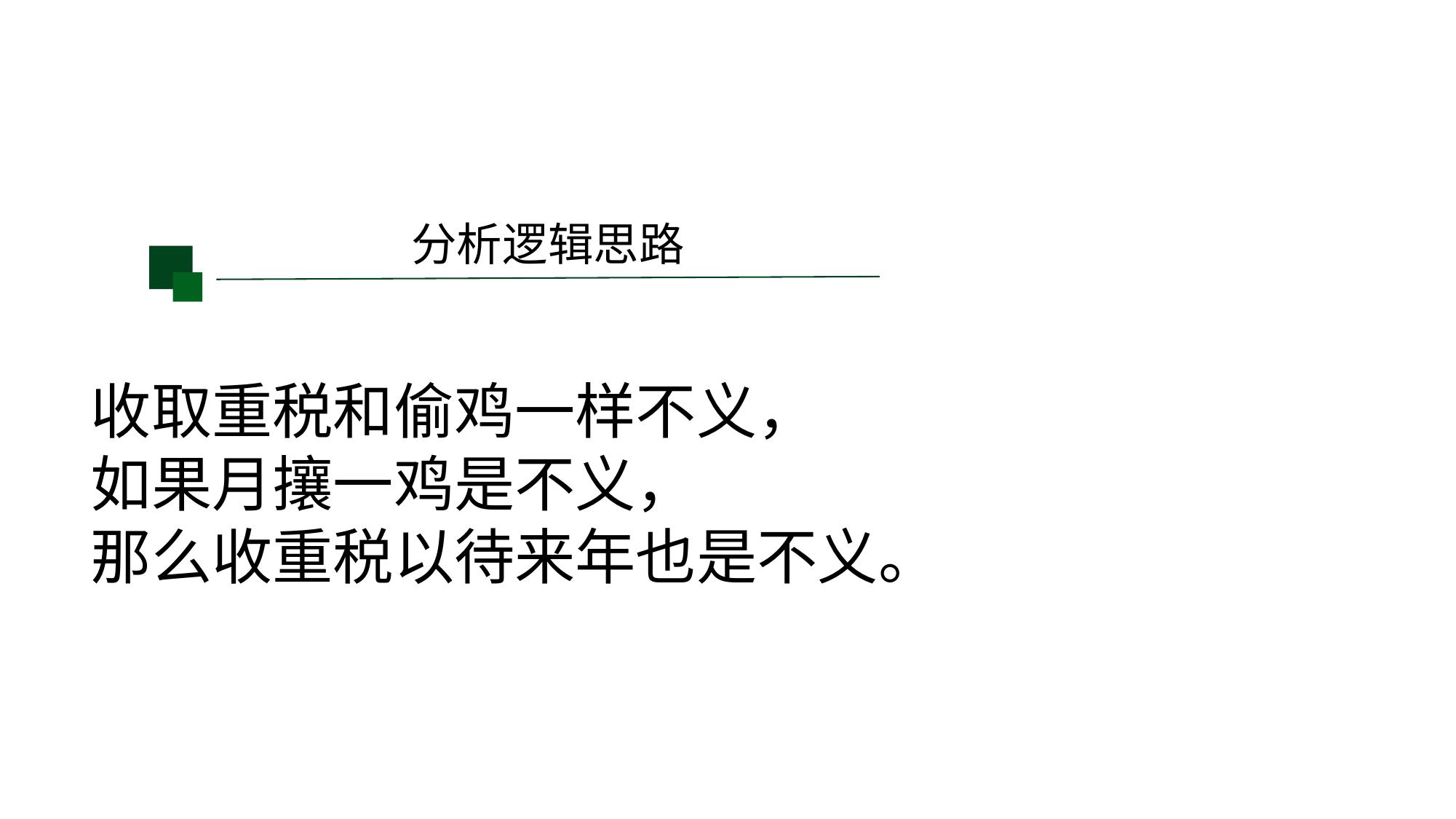

分析逻辑思路

收取重税和偷鸡一样不义，
如果月攘一鸡是不义，
那么收重税以待来年也是不义。